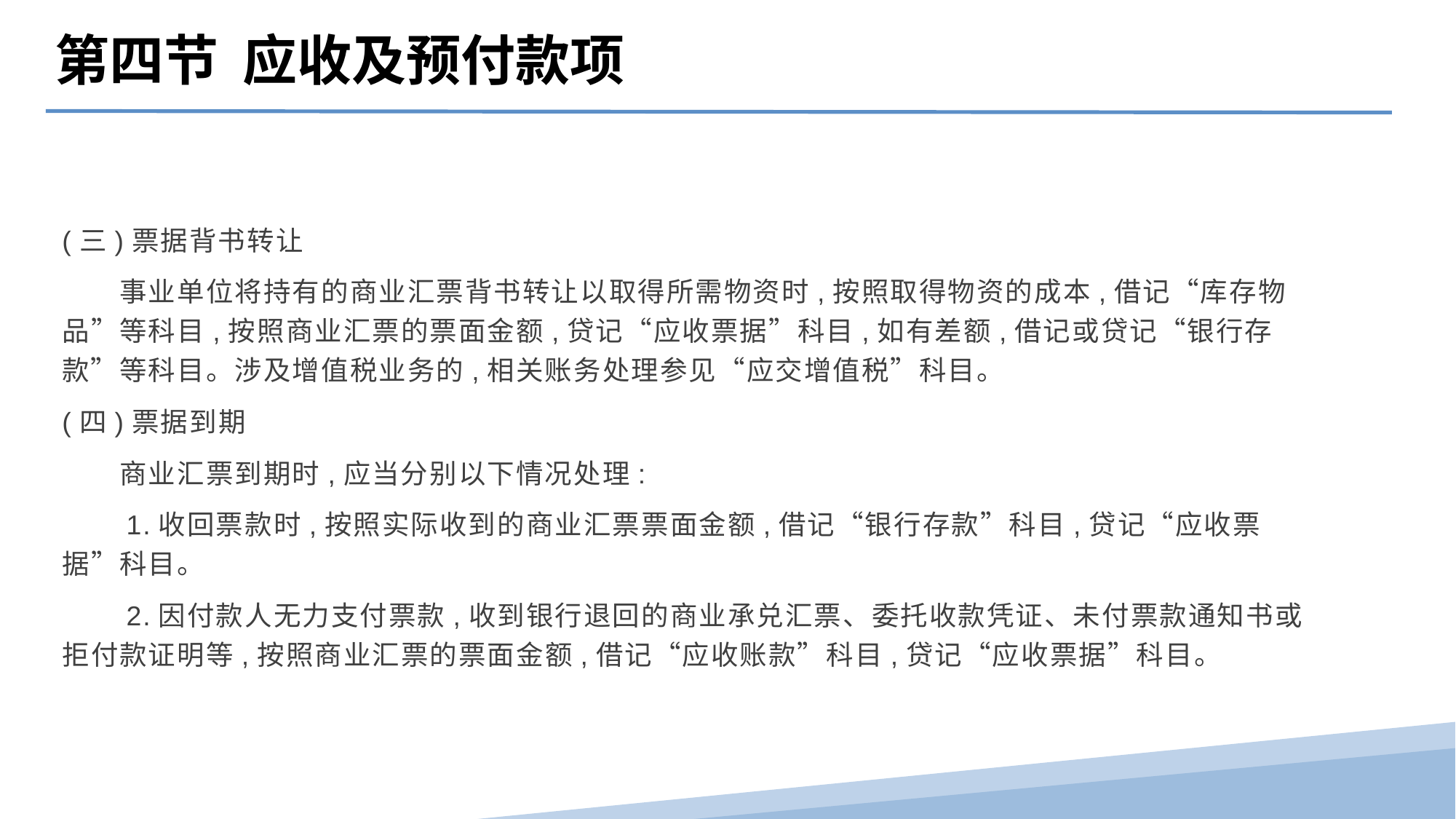

第四节  应收及预付款项
(三)票据背书转让
　　事业单位将持有的商业汇票背书转让以取得所需物资时,按照取得物资的成本,借记“库存物品”等科目,按照商业汇票的票面金额,贷记“应收票据”科目,如有差额,借记或贷记“银行存款”等科目。涉及增值税业务的,相关账务处理参见“应交增值税”科目。
(四)票据到期
　　商业汇票到期时,应当分别以下情况处理:
　　1.收回票款时,按照实际收到的商业汇票票面金额,借记“银行存款”科目,贷记“应收票据”科目。
　　2.因付款人无力支付票款,收到银行退回的商业承兑汇票、委托收款凭证、未付票款通知书或拒付款证明等,按照商业汇票的票面金额,借记“应收账款”科目,贷记“应收票据”科目。